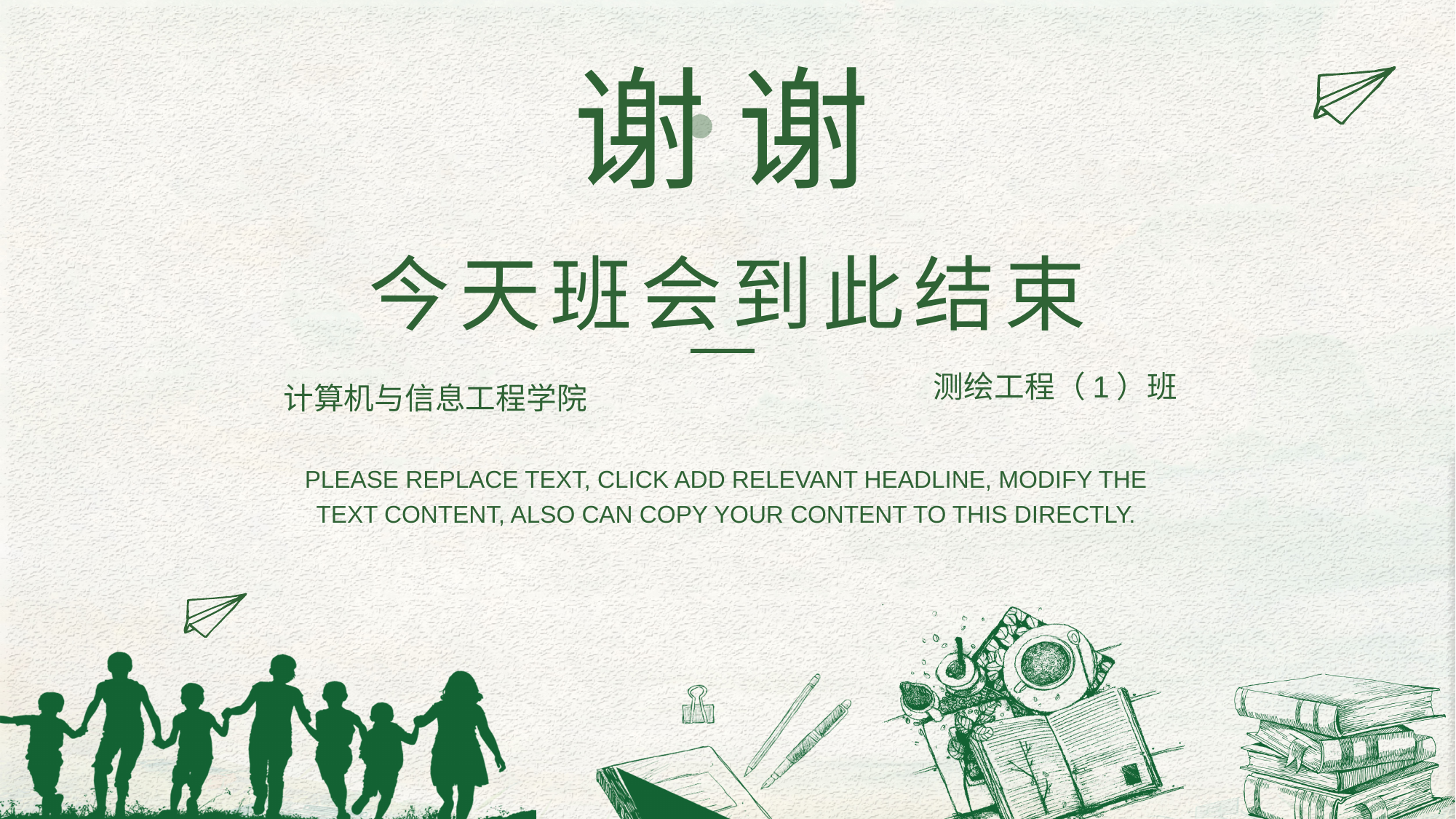

谢 谢

今天班会到此结束
测绘工程（1）班
计算机与信息工程学院
PLEASE REPLACE TEXT, CLICK ADD RELEVANT HEADLINE, MODIFY THE TEXT CONTENT, ALSO CAN COPY YOUR CONTENT TO THIS DIRECTLY.